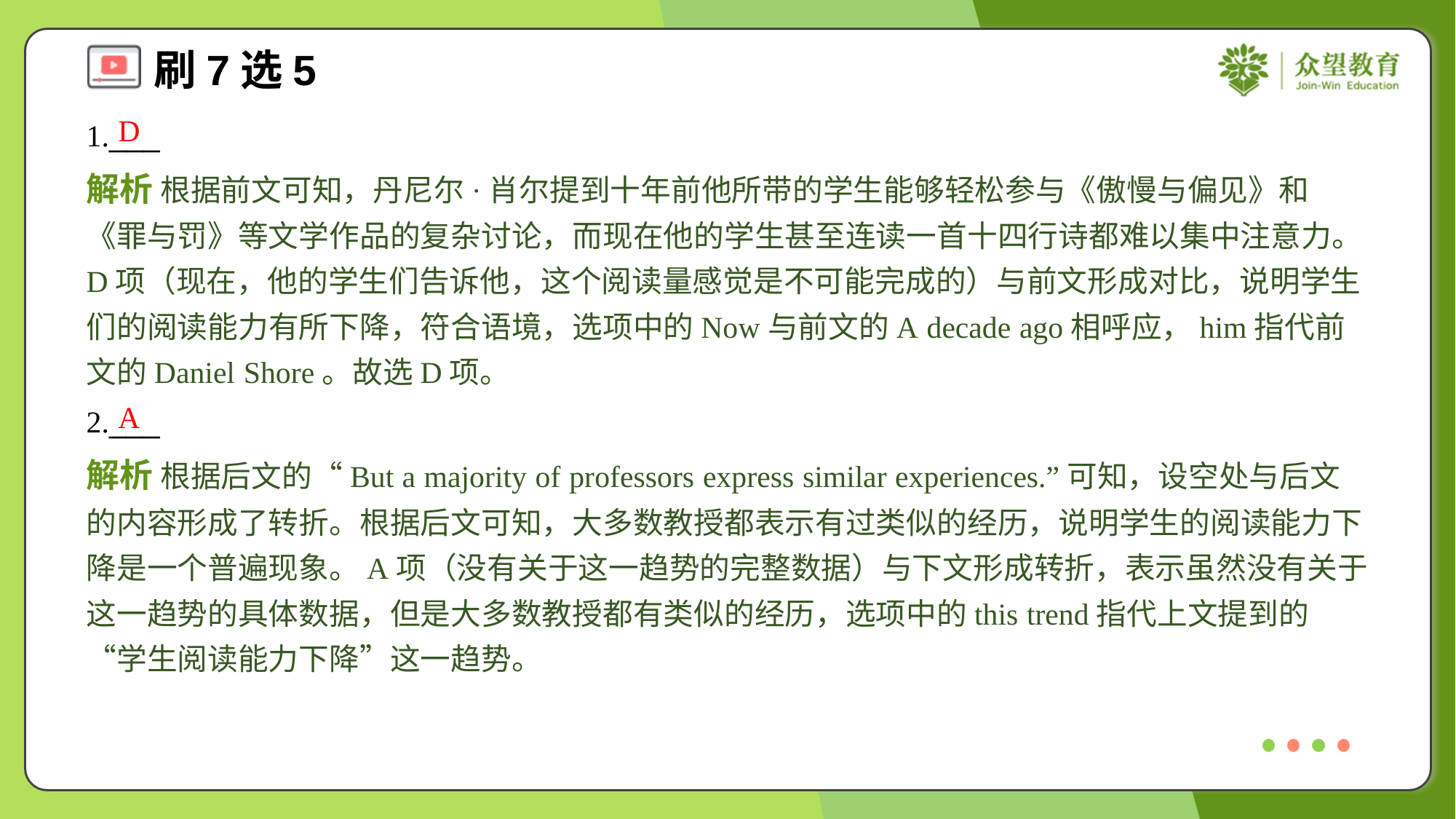

D
1.___
解析 根据前文可知，丹尼尔·肖尔提到十年前他所带的学生能够轻松参与《傲慢与偏见》和《罪与罚》等文学作品的复杂讨论，而现在他的学生甚至连读一首十四行诗都难以集中注意力。D项（现在，他的学生们告诉他，这个阅读量感觉是不可能完成的）与前文形成对比，说明学生们的阅读能力有所下降，符合语境，选项中的Now与前文的A decade ago相呼应，him指代前文的Daniel Shore。故选D项。
A
2.___
解析 根据后文的“But a majority of professors express similar experiences.”可知，设空处与后文的内容形成了转折。根据后文可知，大多数教授都表示有过类似的经历，说明学生的阅读能力下降是一个普遍现象。A项（没有关于这一趋势的完整数据）与下文形成转折，表示虽然没有关于这一趋势的具体数据，但是大多数教授都有类似的经历，选项中的this trend指代上文提到的“学生阅读能力下降”这一趋势。